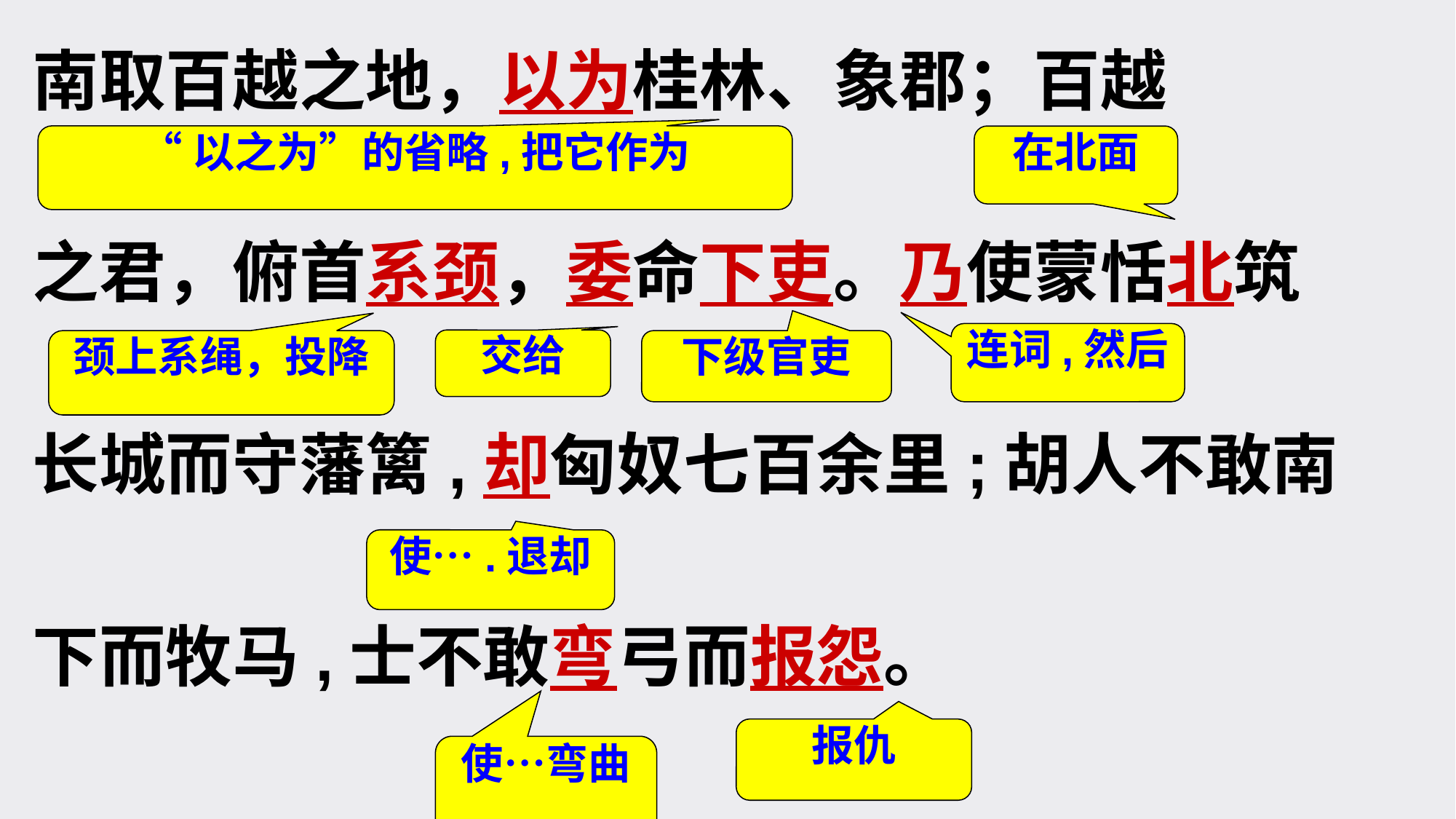

南取百越之地，以为桂林、象郡；百越

之君，俯首系颈，委命下吏。乃使蒙恬北筑

长城而守藩篱,却匈奴七百余里;胡人不敢南

下而牧马,士不敢弯弓而报怨。
“以之为”的省略,把它作为
在北面
连词,然后
交给
颈上系绳，投降
下级官吏
使….退却
报仇
使…弯曲